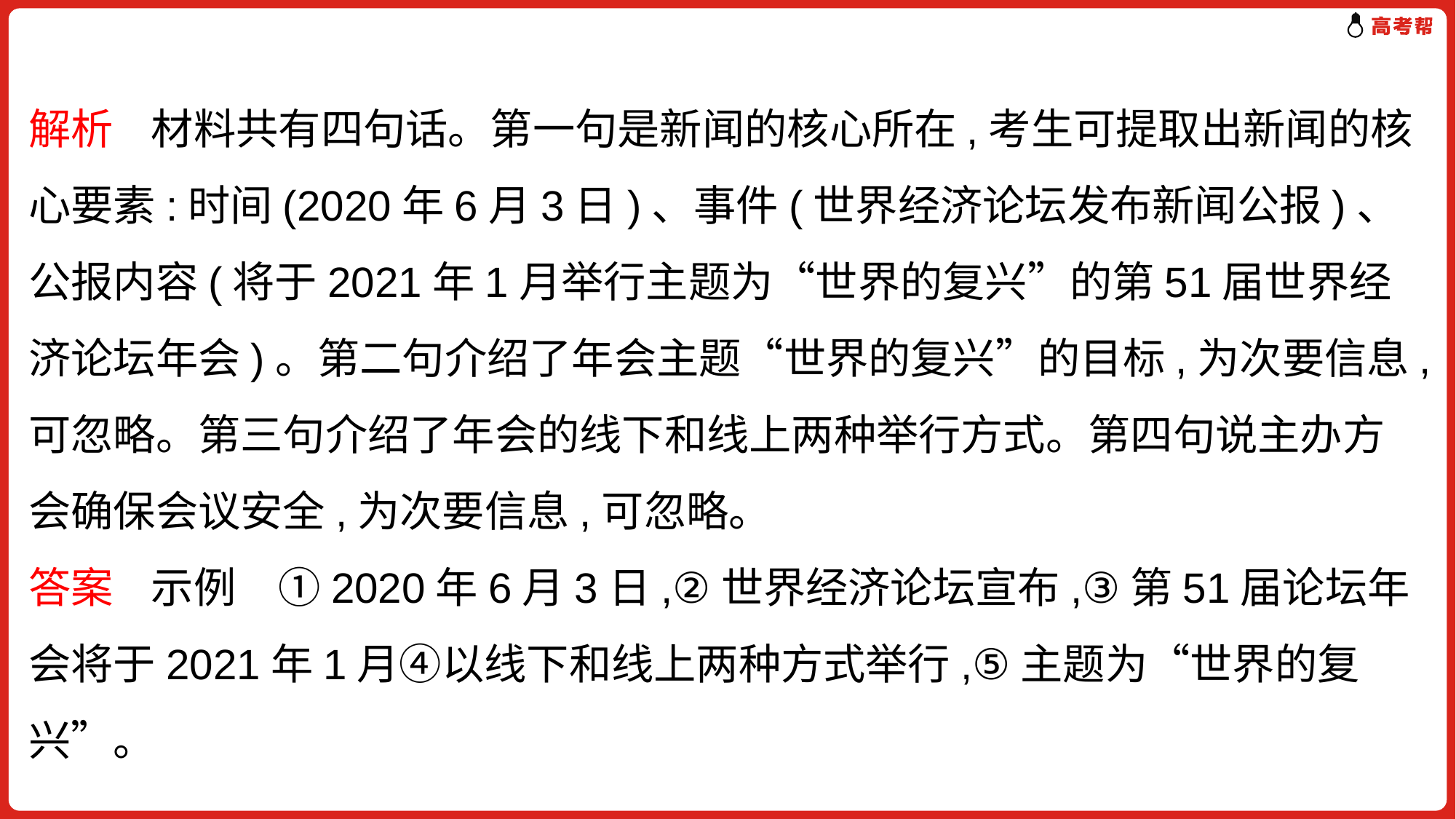

解析    材料共有四句话。第一句是新闻的核心所在,考生可提取出新闻的核心要素:时间(2020年6月3日)、事件(世界经济论坛发布新闻公报)、公报内容(将于2021年1月举行主题为“世界的复兴”的第51届世界经济论坛年会)。第二句介绍了年会主题“世界的复兴”的目标,为次要信息,可忽略。第三句介绍了年会的线下和线上两种举行方式。第四句说主办方会确保会议安全,为次要信息,可忽略。
答案    示例　①2020年6月3日,②世界经济论坛宣布,③第51届论坛年会将于2021年1月④以线下和线上两种方式举行,⑤主题为“世界的复兴”。